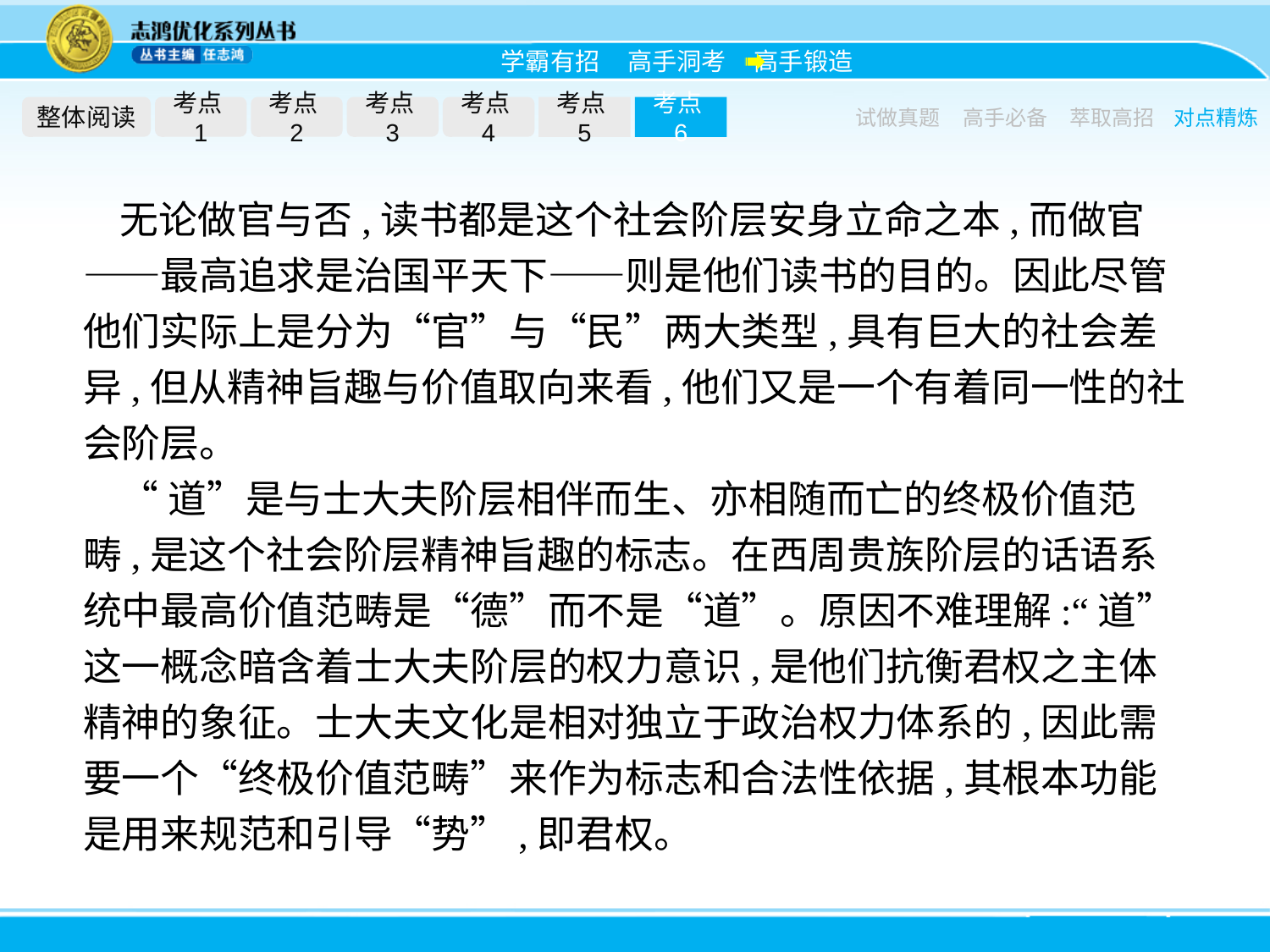

整体阅读
考点1
考点2
考点3
考点4
考点5
考点6
试做真题
高手必备
萃取高招
对点精炼
无论做官与否,读书都是这个社会阶层安身立命之本,而做官——最高追求是治国平天下——则是他们读书的目的。因此尽管他们实际上是分为“官”与“民”两大类型,具有巨大的社会差异,但从精神旨趣与价值取向来看,他们又是一个有着同一性的社会阶层。
“道”是与士大夫阶层相伴而生、亦相随而亡的终极价值范畴,是这个社会阶层精神旨趣的标志。在西周贵族阶层的话语系统中最高价值范畴是“德”而不是“道”。原因不难理解:“道”这一概念暗含着士大夫阶层的权力意识,是他们抗衡君权之主体精神的象征。士大夫文化是相对独立于政治权力体系的,因此需要一个“终极价值范畴”来作为标志和合法性依据,其根本功能是用来规范和引导“势”,即君权。